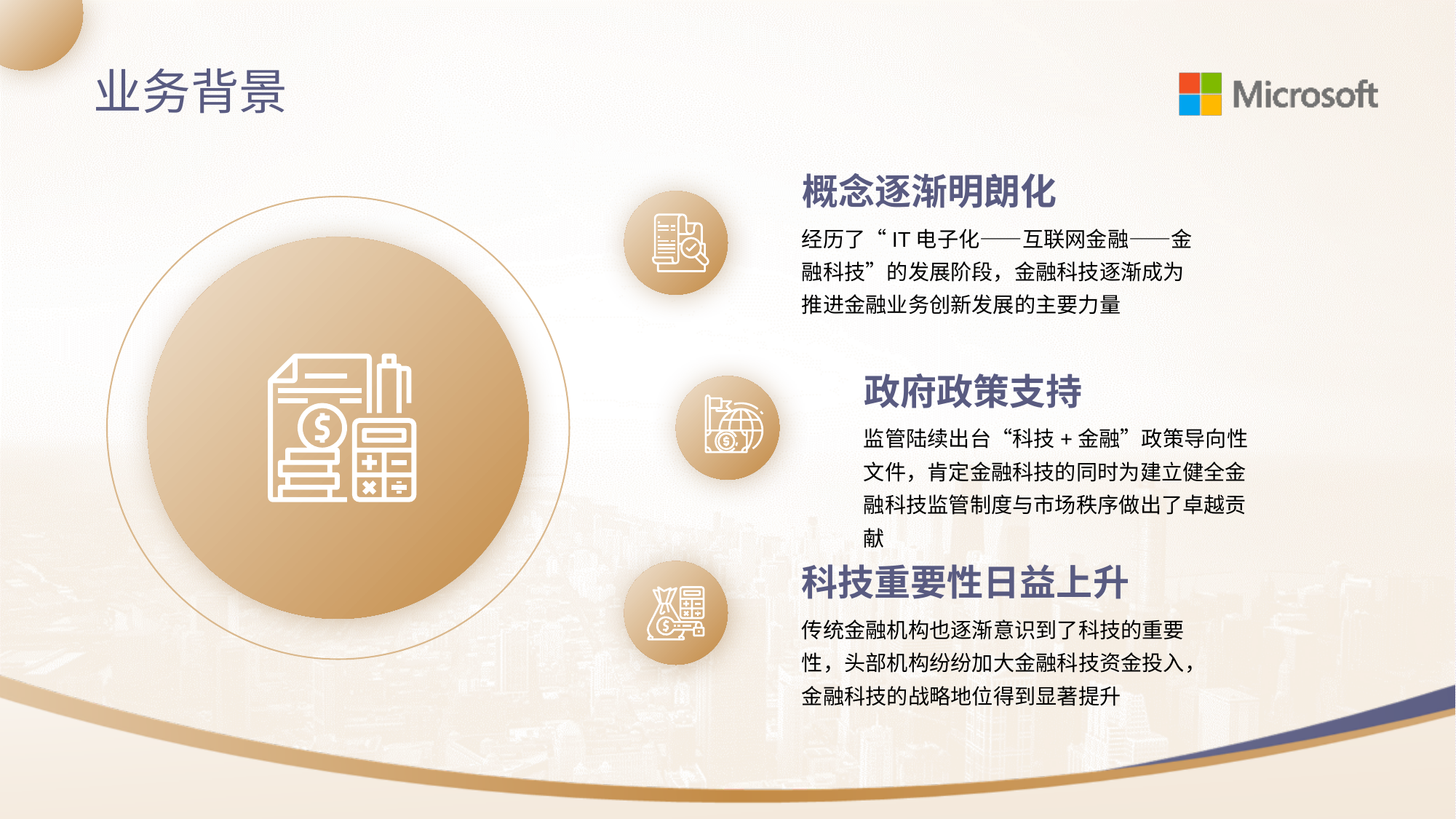

业务背景
概念逐渐明朗化

经历了“IT电子化——互联网金融——金融科技”的发展阶段，金融科技逐渐成为推进金融业务创新发展的主要力量

政府政策支持

监管陆续出台“科技+金融”政策导向性文件，肯定金融科技的同时为建立健全金融科技监管制度与市场秩序做出了卓越贡献
科技重要性日益上升

传统金融机构也逐渐意识到了科技的重要性，头部机构纷纷加大金融科技资金投入，金融科技的战略地位得到显著提升